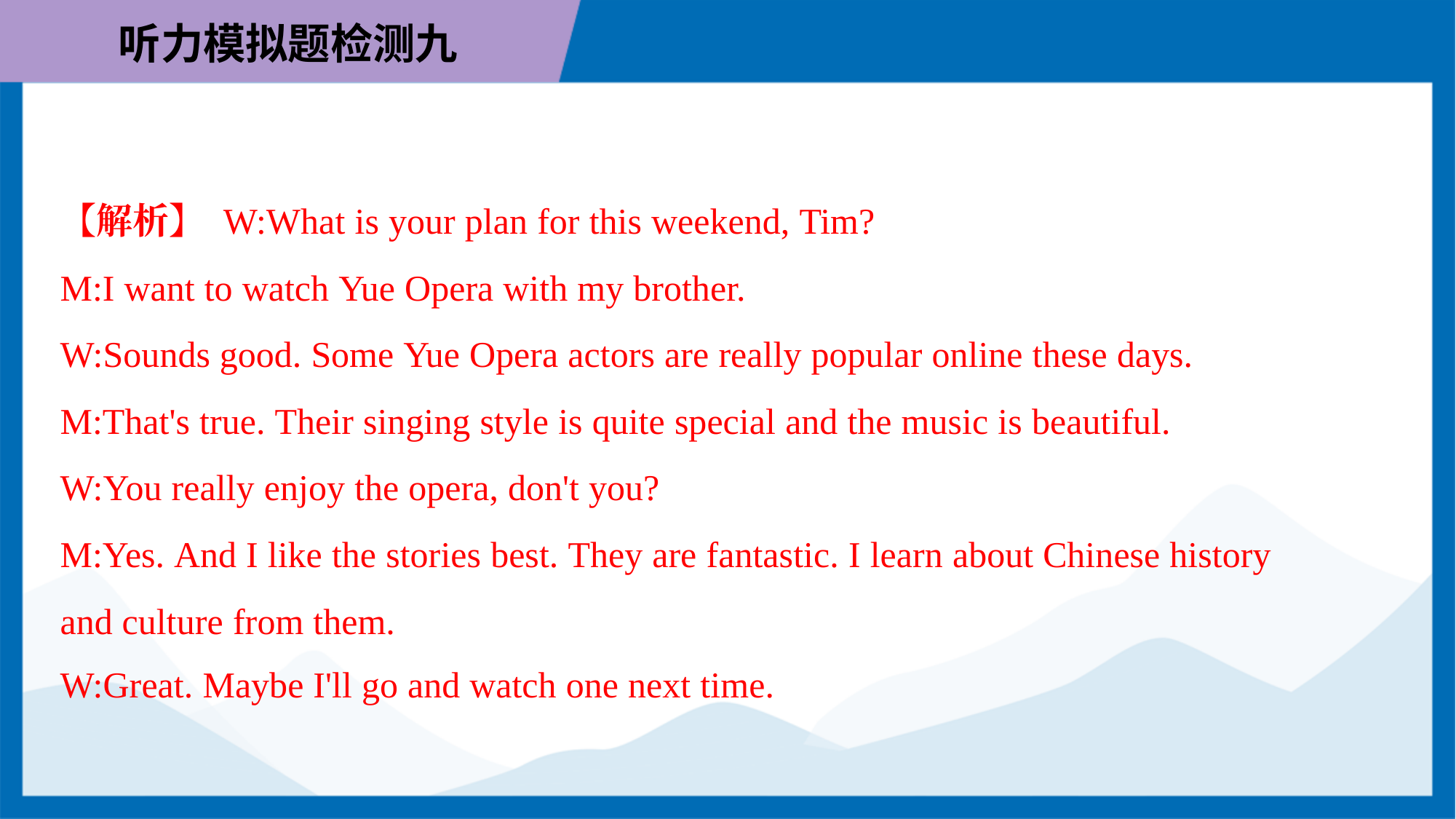

【解析】 W:What is your plan for this weekend, Tim?
M:I want to watch Yue Opera with my brother.
W:Sounds good. Some Yue Opera actors are really popular online these days.
M:That's true. Their singing style is quite special and the music is beautiful.
W:You really enjoy the opera, don't you?
M:Yes. And I like the stories best. They are fantastic. I learn about Chinese history
and culture from them.
W:Great. Maybe I'll go and watch one next time.